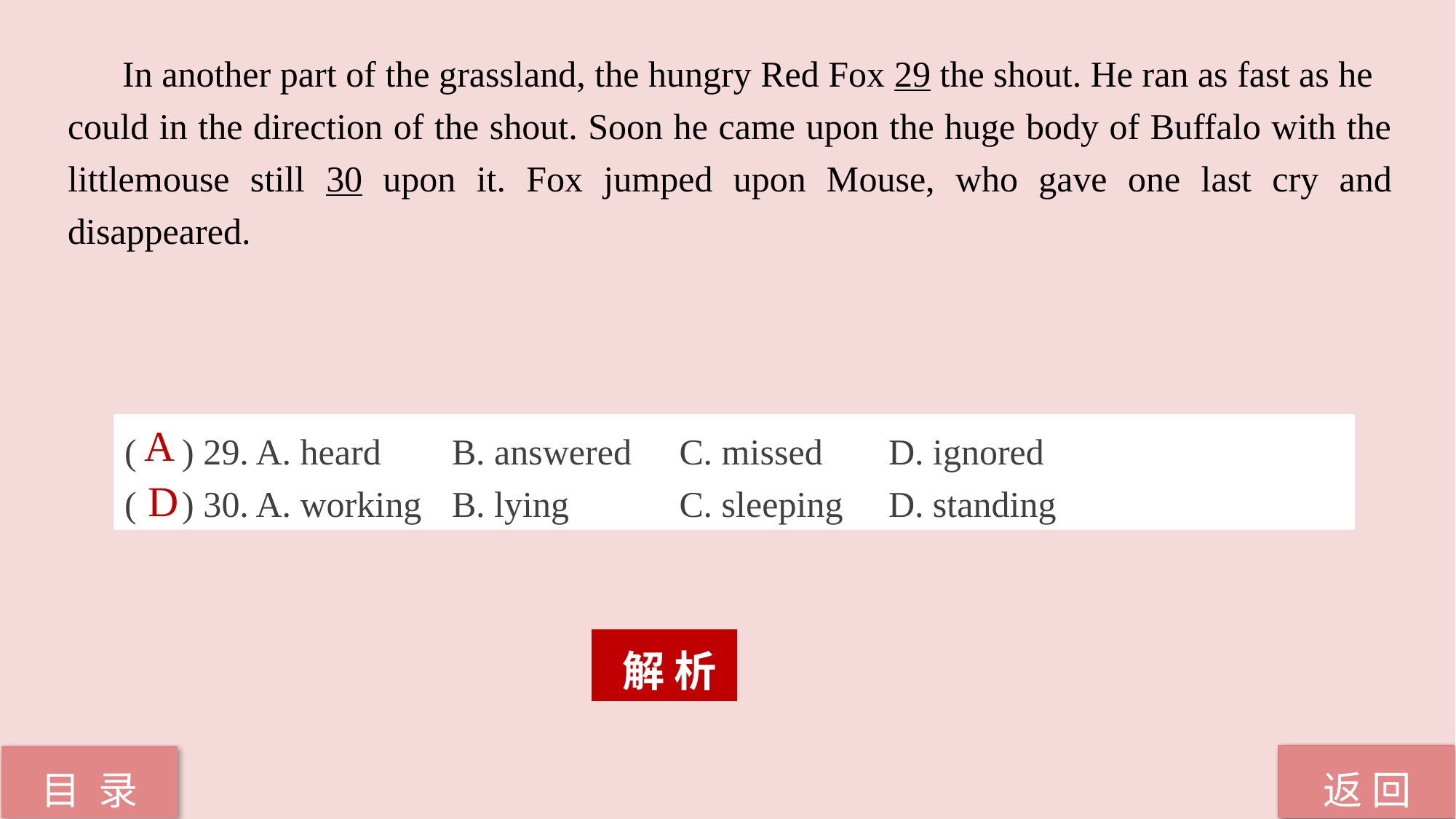

In another part of the grassland, the hungry Red Fox 29 the shout. He ran as fast as he
could in the direction of the shout. Soon he came upon the huge body of Buffalo with the littlemouse still 30 upon it. Fox jumped upon Mouse, who gave one last cry and disappeared.
(     ) 29. A. heard 	B. answered	 C. missed 	D. ignored
(     ) 30. A. working 	B. lying 	 C. sleeping 	D. standing
A
 D
 解 析
返 回